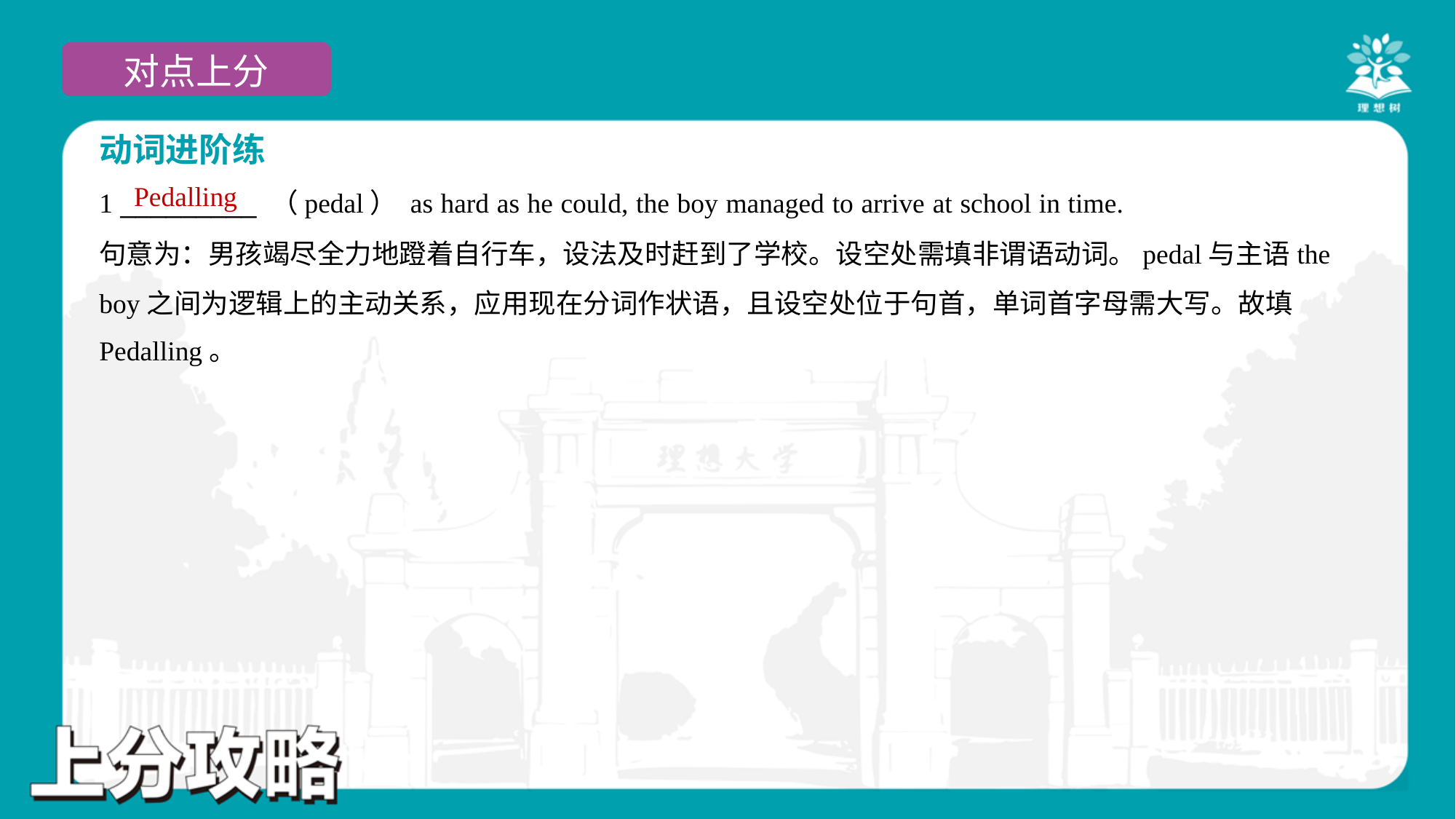

动词进阶练
Pedalling
1 _________ （pedal） as hard as he could, the boy managed to arrive at school in time.
句意为：男孩竭尽全力地蹬着自行车，设法及时赶到了学校。设空处需填非谓语动词。pedal与主语the
boy之间为逻辑上的主动关系，应用现在分词作状语，且设空处位于句首，单词首字母需大写。故填
Pedalling。